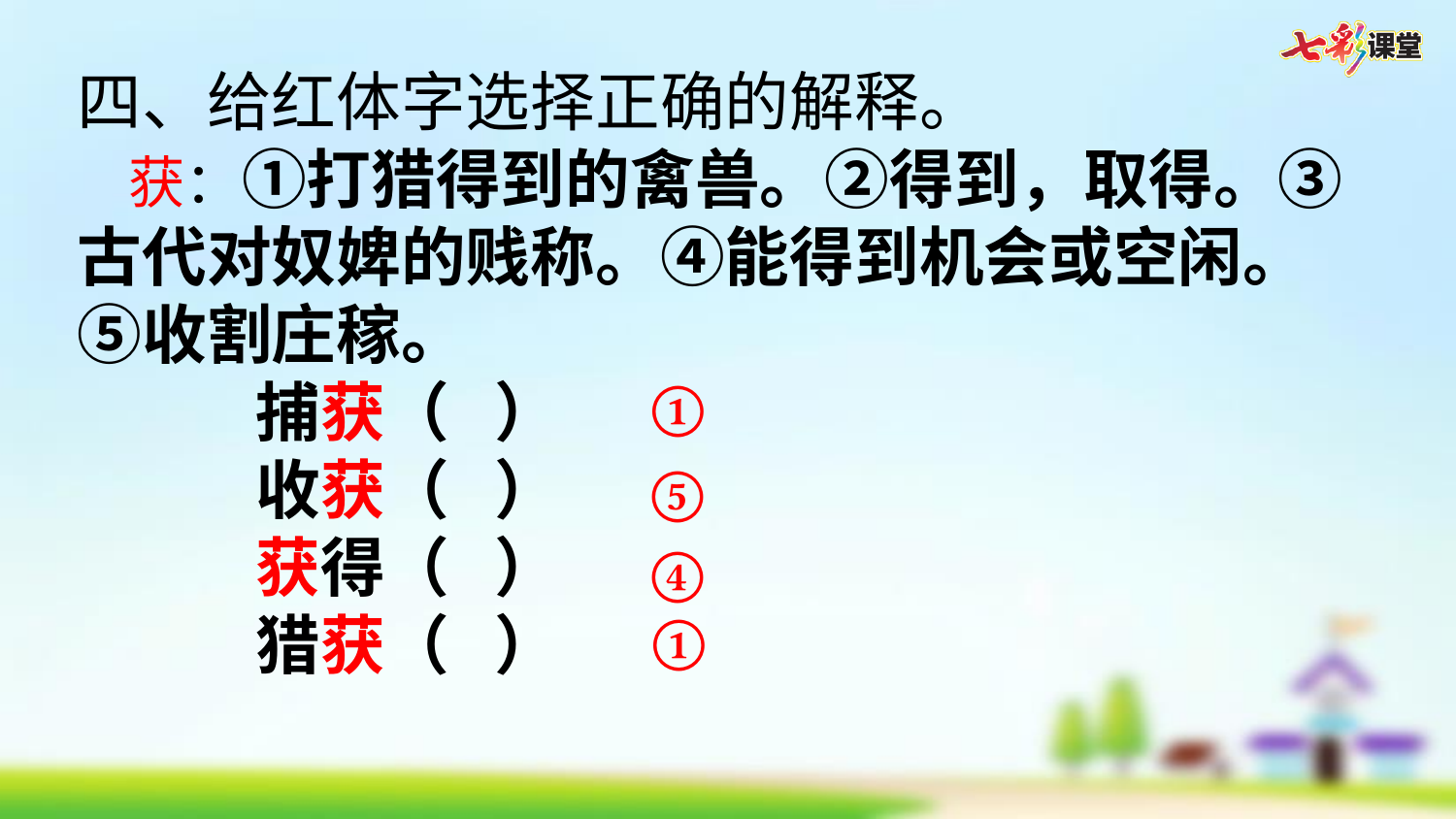

四、给红体字选择正确的解释。
   获：①打猎得到的禽兽。②得到，取得。③古代对奴婢的贱称。④能得到机会或空闲。⑤收割庄稼。
           捕获（   ）
           收获（   ）
           获得（   ）
           猎获（   ）
①
⑤
④
①